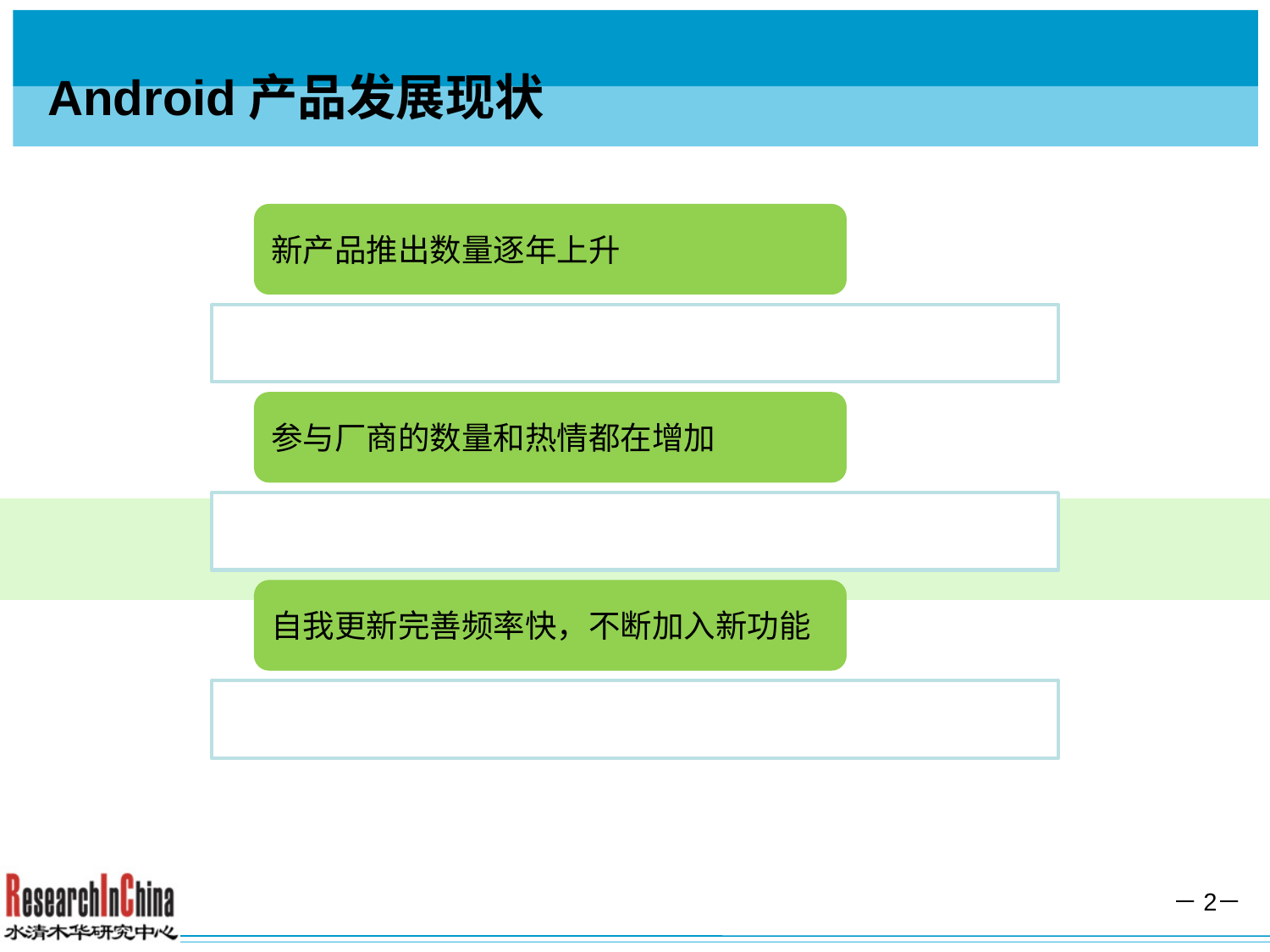

# Android产品发展现状
新产品推出数量逐年上升
参与厂商的数量和热情都在增加
自我更新完善频率快，不断加入新功能

－2－